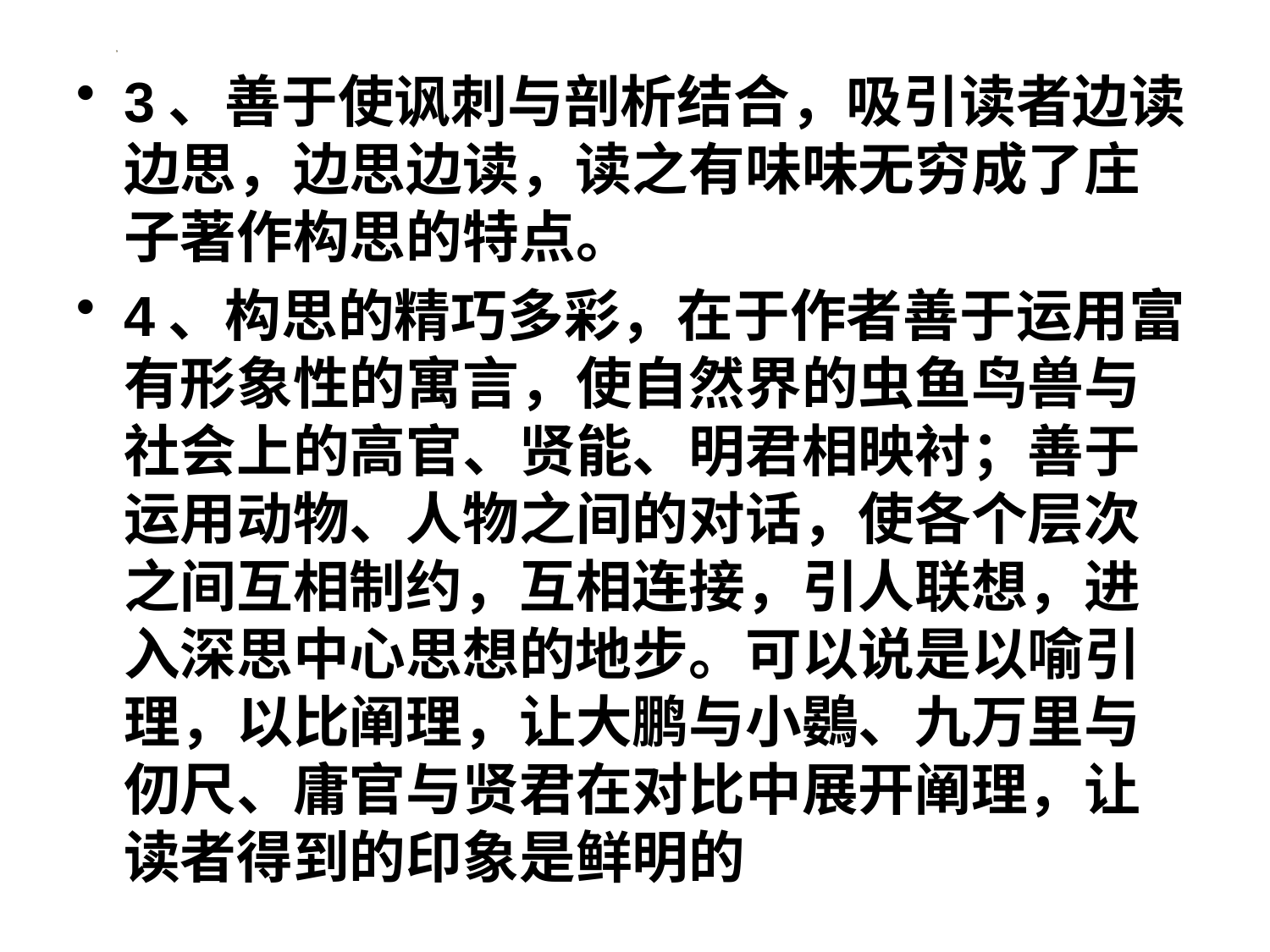

3、善于使讽刺与剖析结合，吸引读者边读边思，边思边读，读之有味味无穷成了庄子著作构思的特点。
4、构思的精巧多彩，在于作者善于运用富有形象性的寓言，使自然界的虫鱼鸟兽与社会上的高官、贤能、明君相映衬；善于运用动物、人物之间的对话，使各个层次之间互相制约，互相连接，引人联想，进入深思中心思想的地步。可以说是以喻引理，以比阐理，让大鹏与小鷃、九万里与仞尺、庸官与贤君在对比中展开阐理，让读者得到的印象是鲜明的